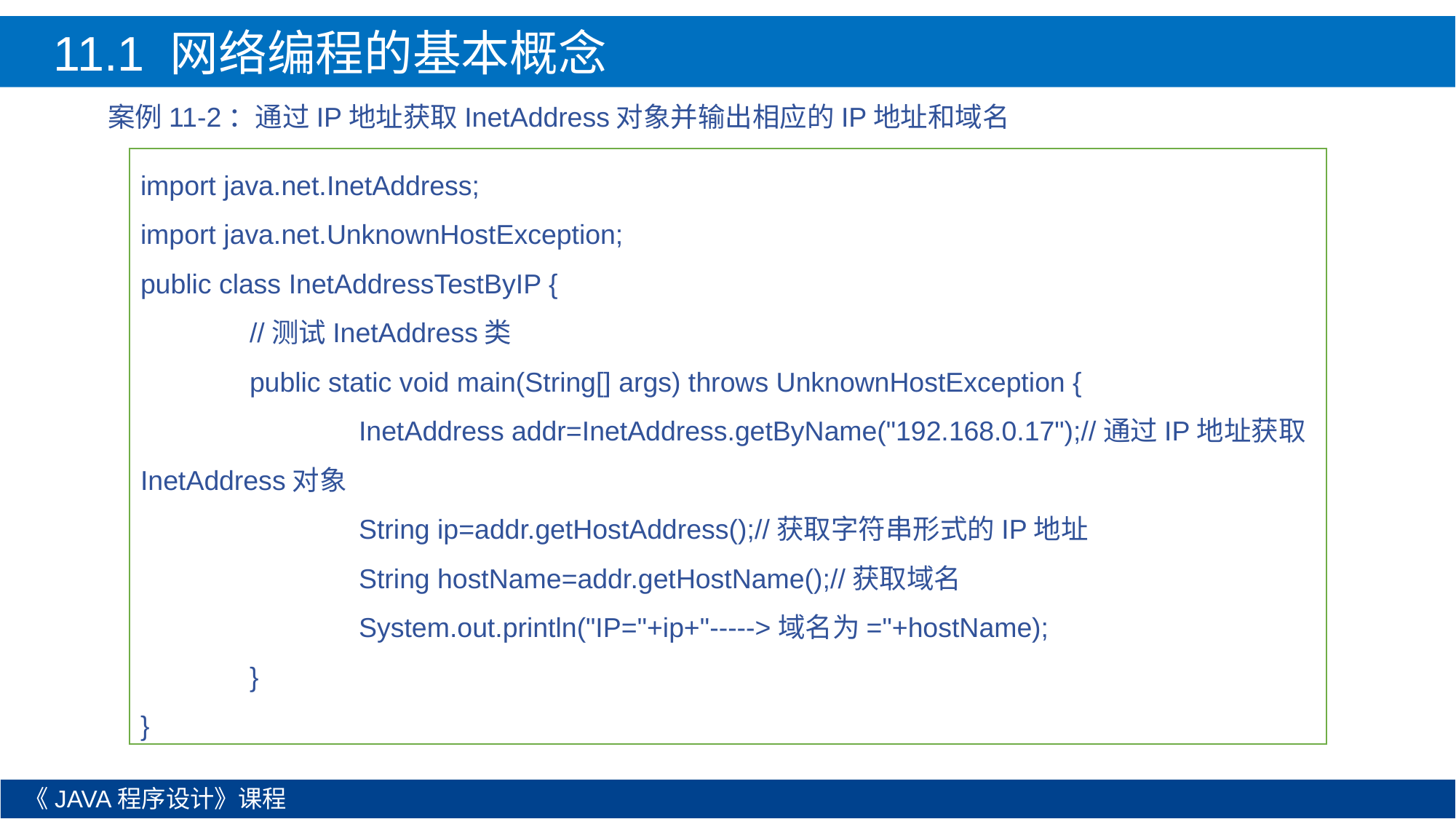

11.1 网络编程的基本概念
案例11-2：通过IP地址获取InetAddress对象并输出相应的IP地址和域名

import java.net.InetAddress;
import java.net.UnknownHostException;
public class InetAddressTestByIP {
	//测试InetAddress类
	public static void main(String[] args) throws UnknownHostException {
		InetAddress addr=InetAddress.getByName("192.168.0.17");//通过IP地址获取InetAddress对象
		String ip=addr.getHostAddress();//获取字符串形式的IP地址
		String hostName=addr.getHostName();//获取域名
		System.out.println("IP="+ip+"----->域名为="+hostName);
	}
}
《JAVA程序设计》课程